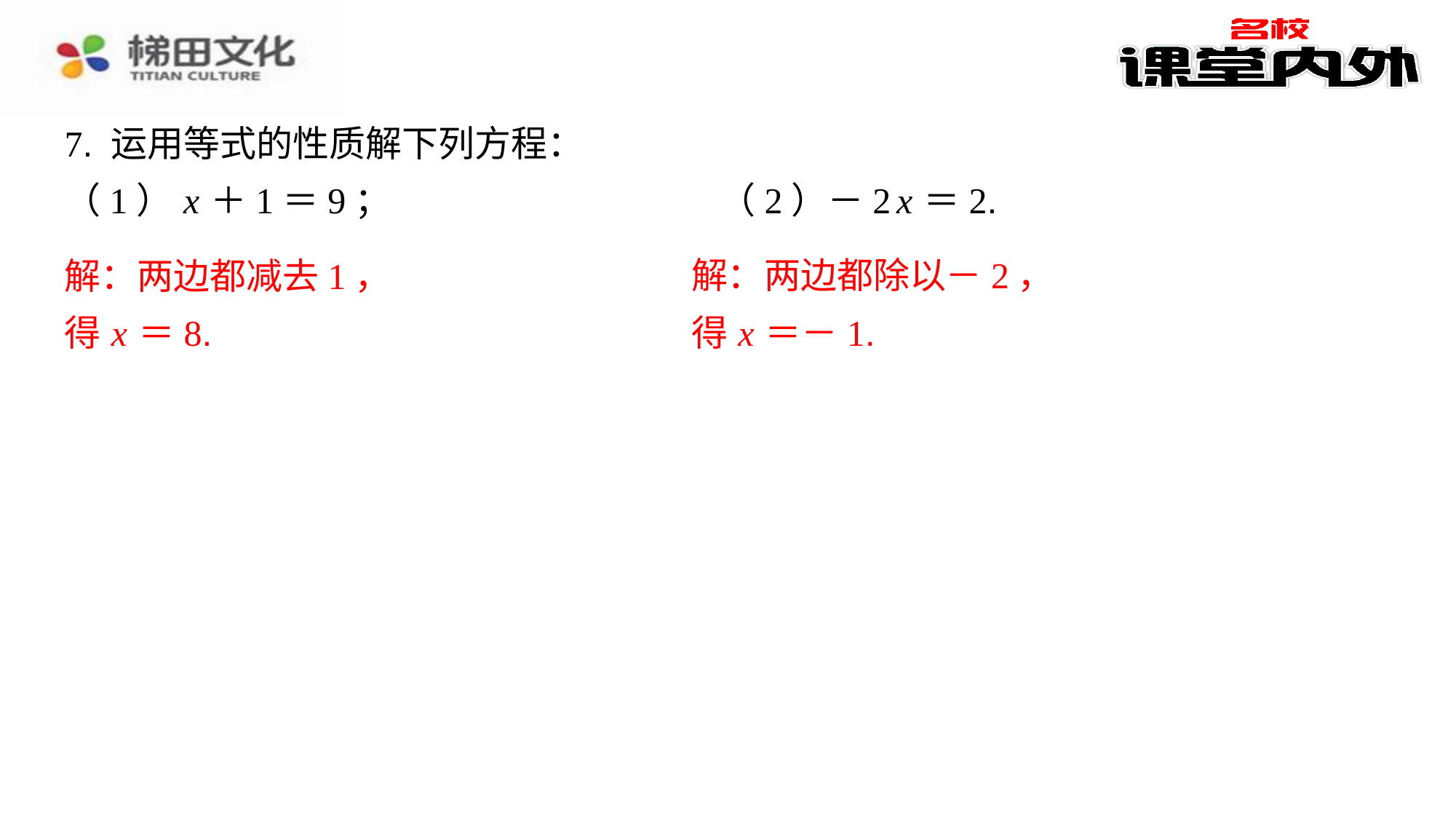

7. 运用等式的性质解下列方程：
（1） x ＋1＝9；				（2）－2 x ＝2.
解：两边都除以－2，
解：两边都减去1，
解：两边都除以－2，
得 x ＝－1.
得 x ＝8.
得 x ＝－1.